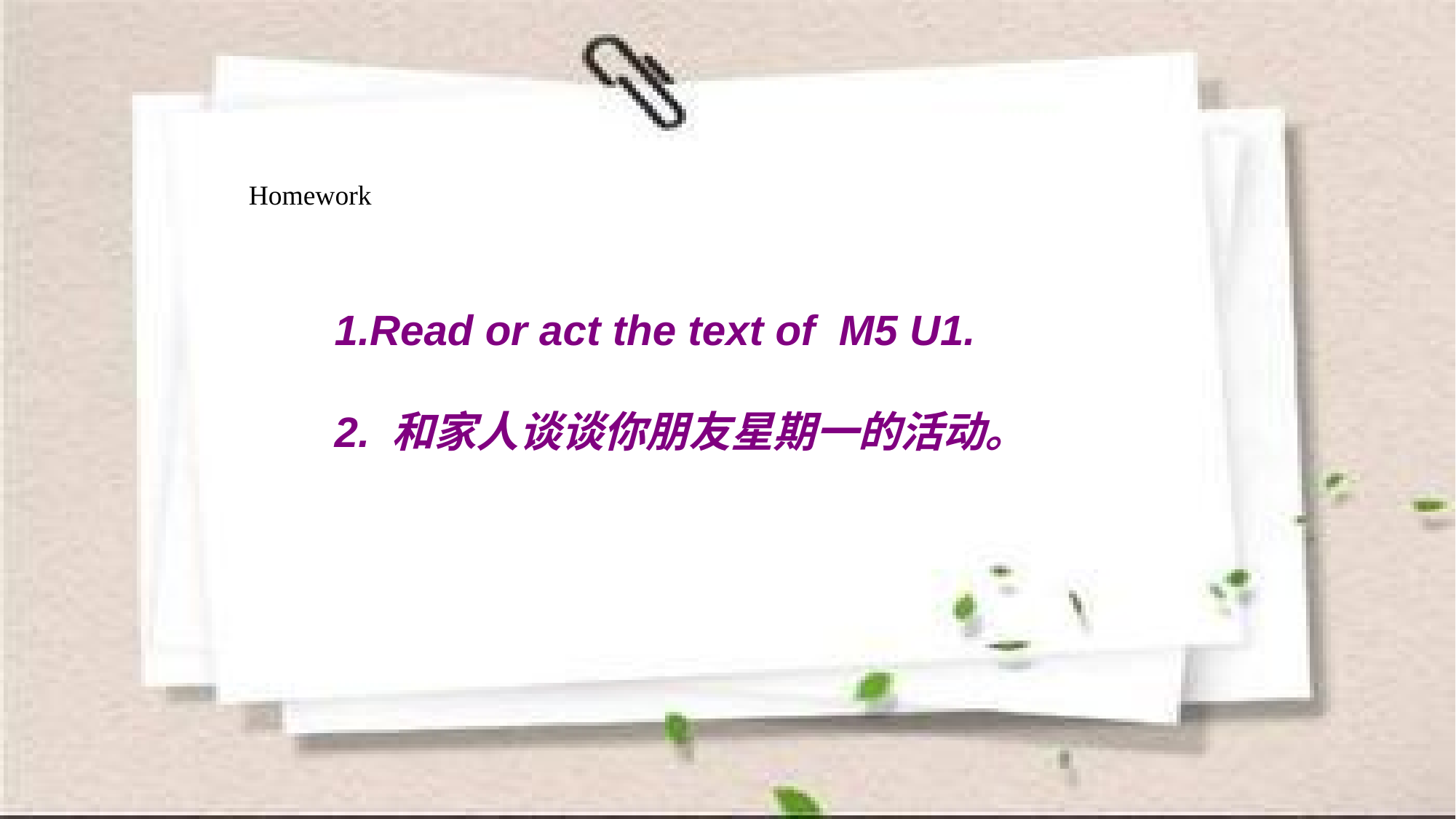

Homework
1.Read or act the text of  M5 U1.

2. 和家人谈谈你朋友星期一的活动。